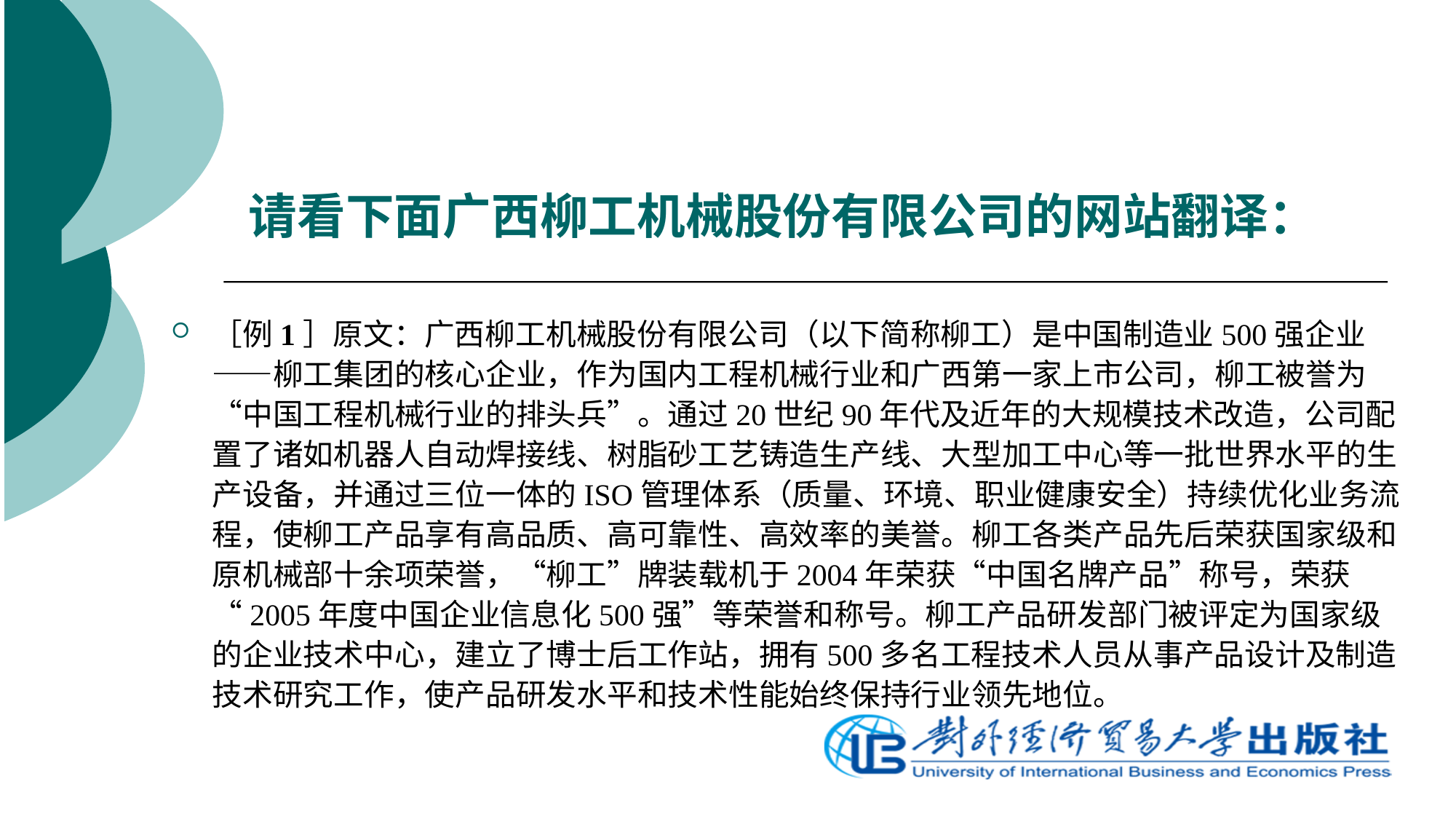

# 请看下面广西柳工机械股份有限公司的网站翻译：
［例1］原文：广西柳工机械股份有限公司（以下简称柳工）是中国制造业500强企业——柳工集团的核心企业，作为国内工程机械行业和广西第一家上市公司，柳工被誉为“中国工程机械行业的排头兵”。通过20世纪90年代及近年的大规模技术改造，公司配置了诸如机器人自动焊接线、树脂砂工艺铸造生产线、大型加工中心等一批世界水平的生产设备，并通过三位一体的ISO管理体系（质量、环境、职业健康安全）持续优化业务流程，使柳工产品享有高品质、高可靠性、高效率的美誉。柳工各类产品先后荣获国家级和原机械部十余项荣誉，“柳工”牌装载机于2004年荣获“中国名牌产品”称号，荣获“2005年度中国企业信息化500强”等荣誉和称号。柳工产品研发部门被评定为国家级的企业技术中心，建立了博士后工作站，拥有500多名工程技术人员从事产品设计及制造技术研究工作，使产品研发水平和技术性能始终保持行业领先地位。